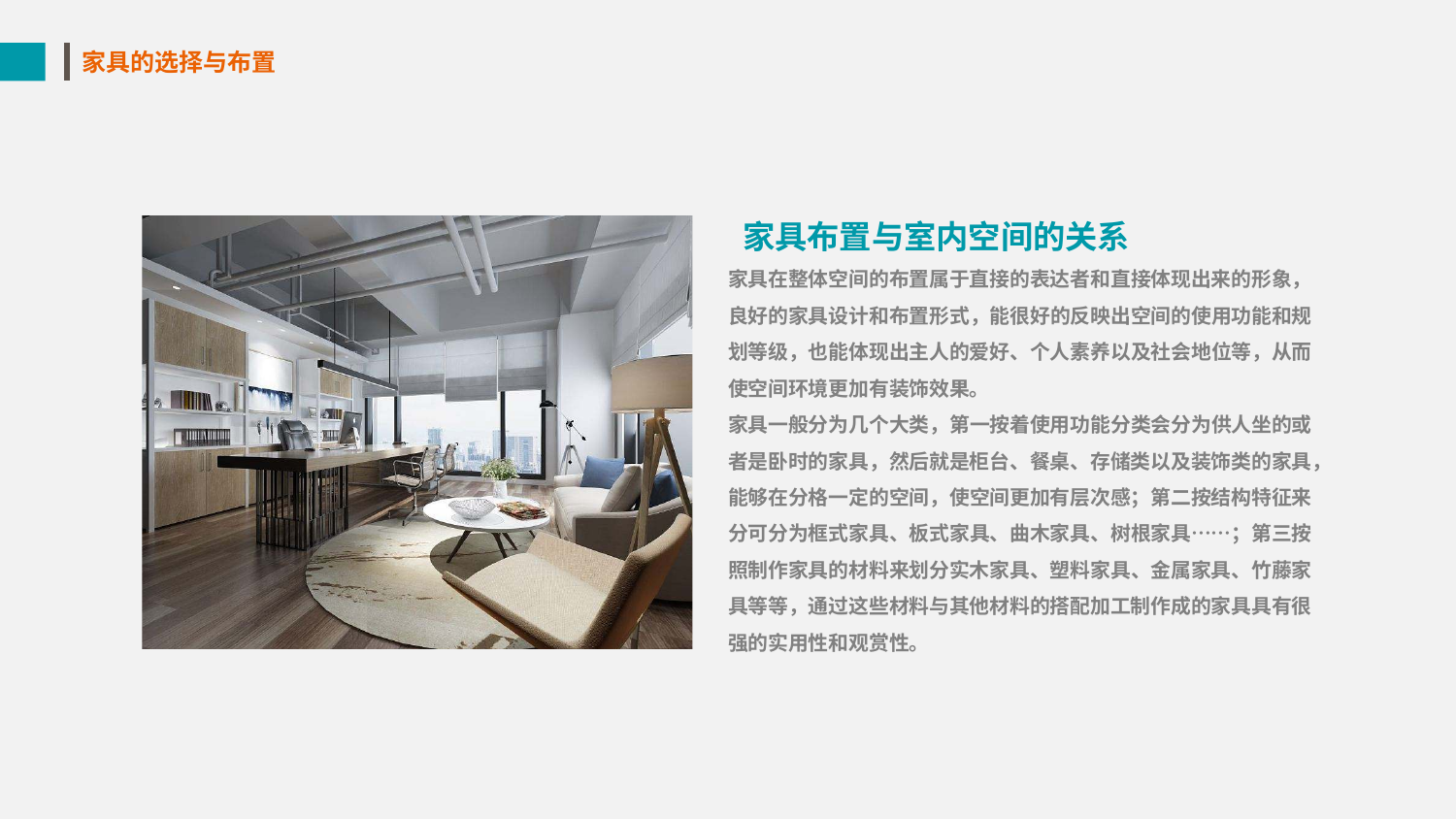

家具的选择与布置

 家具布置与室内空间的关系
家具在整体空间的布置属于直接的表达者和直接体现出来的形象，良好的家具设计和布置形式，能很好的反映出空间的使用功能和规划等级，也能体现出主人的爱好、个人素养以及社会地位等，从而使空间环境更加有装饰效果。
家具一般分为几个大类，第一按着使用功能分类会分为供人坐的或者是卧时的家具，然后就是柜台、餐桌、存储类以及装饰类的家具，能够在分格一定的空间，使空间更加有层次感；第二按结构特征来分可分为框式家具、板式家具、曲木家具、树根家具……；第三按照制作家具的材料来划分实木家具、塑料家具、金属家具、竹藤家具等等，通过这些材料与其他材料的搭配加工制作成的家具具有很强的实用性和观赏性。